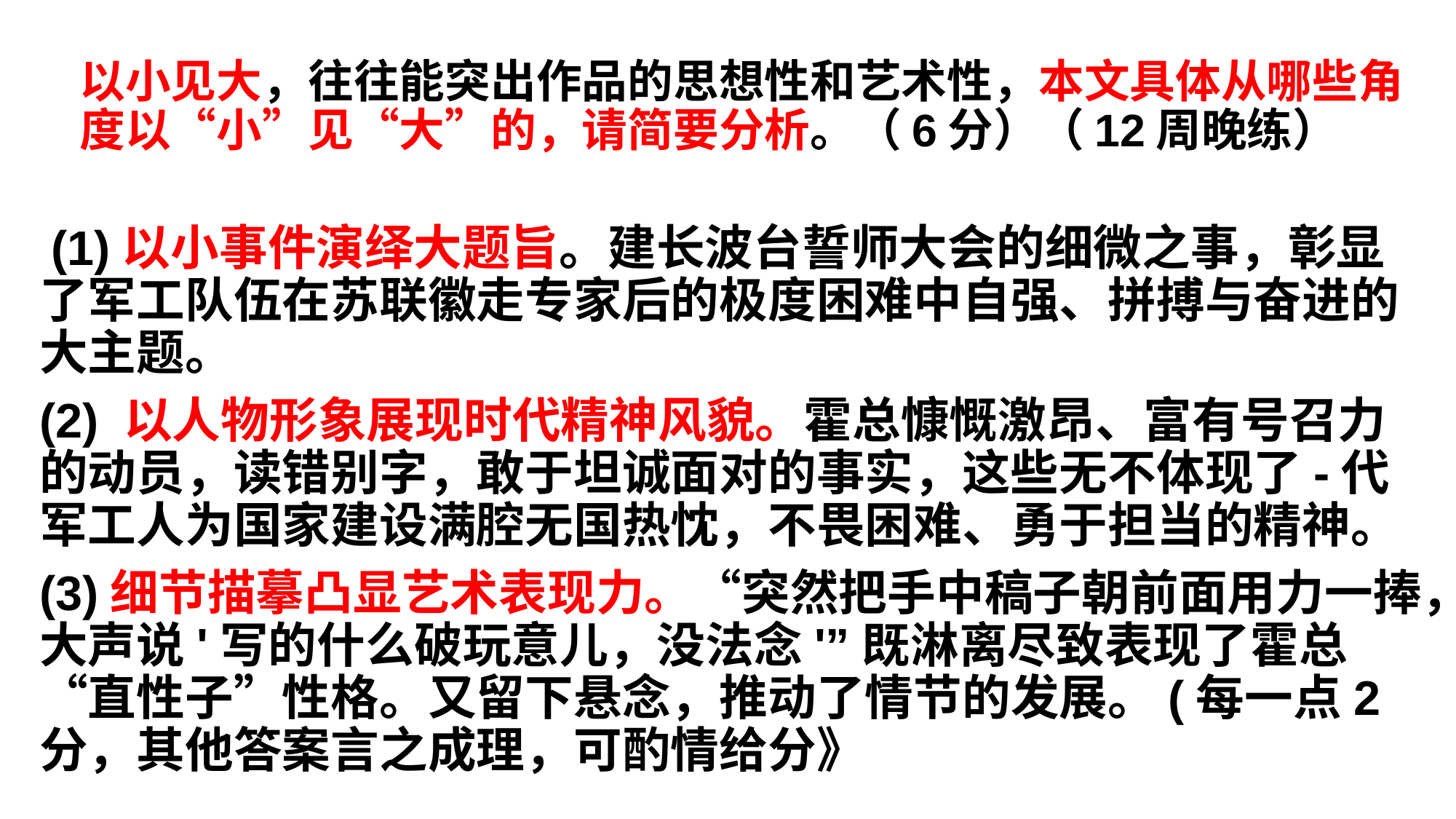

# 以小见大，往往能突出作品的思想性和艺术性，本文具体从哪些角度以“小”见“大”的，请简要分析。（6分）（12周晚练）
 (1)以小事件演绎大题旨。建长波台誓师大会的细微之事，彰显了军工队伍在苏联徽走专家后的极度困难中自强、拼搏与奋进的大主题。
(2) 以人物形象展现时代精神风貌。霍总慷慨激昂、富有号召力的动员，读错别字，敢于坦诚面对的事实，这些无不体现了-代军工人为国家建设满腔无国热忱，不畏困难、勇于担当的精神。
(3)细节描摹凸显艺术表现力。“突然把手中稿子朝前面用力一捧，大声说'写的什么破玩意儿，没法念'”既淋离尽致表现了霍总“直性子”性格。又留下悬念，推动了情节的发展。(每一点2分，其他答案言之成理，可酌情给分》